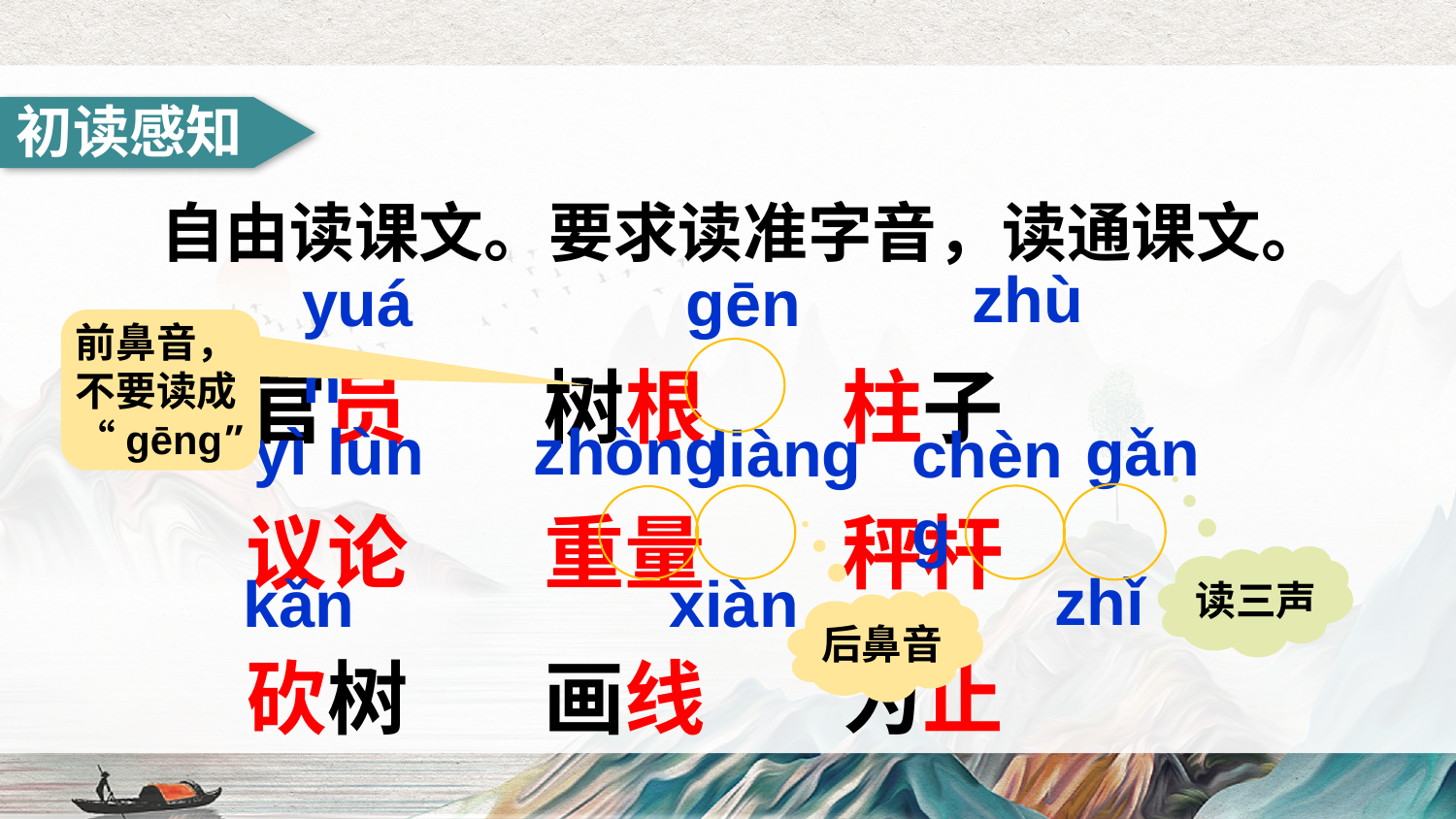

初读感知

自由读课文。要求读准字音，读通课文。
zhù
yuán
ɡēn
官员　   树根　   柱子
议论　   重量　   秤杆
砍树　   画线　   为止

前鼻音，不要读成“ɡēnɡ”

yì
lùn
zhònɡ
ɡǎn
liànɡ
chènɡ

读三声
zhǐ
kǎn
xiàn

后鼻音